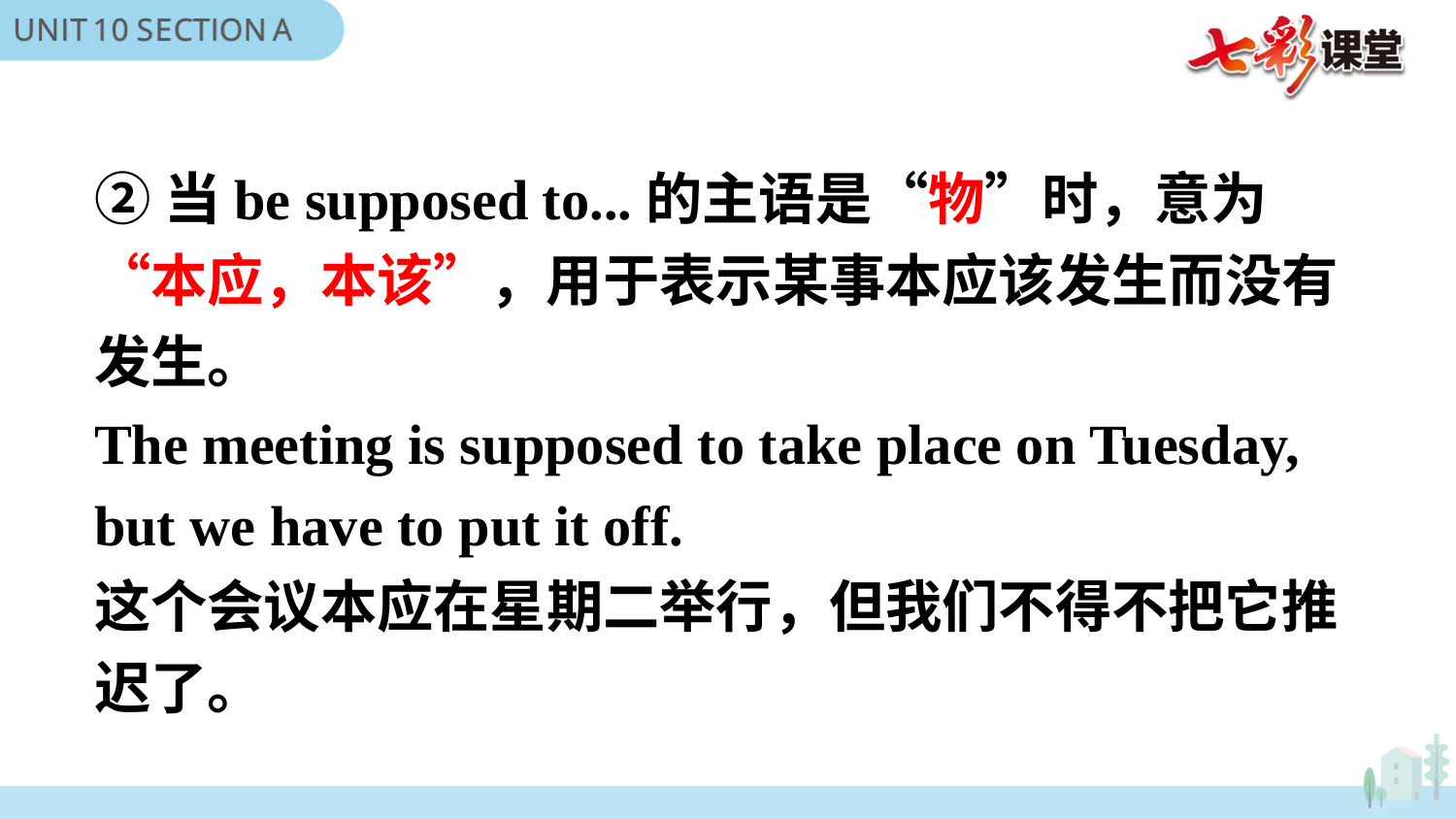

②当be supposed to...的主语是“物”时，意为“本应，本该”，用于表示某事本应该发生而没有发生。
The meeting is supposed to take place on Tuesday, but we have to put it off.
这个会议本应在星期二举行，但我们不得不把它推迟了。